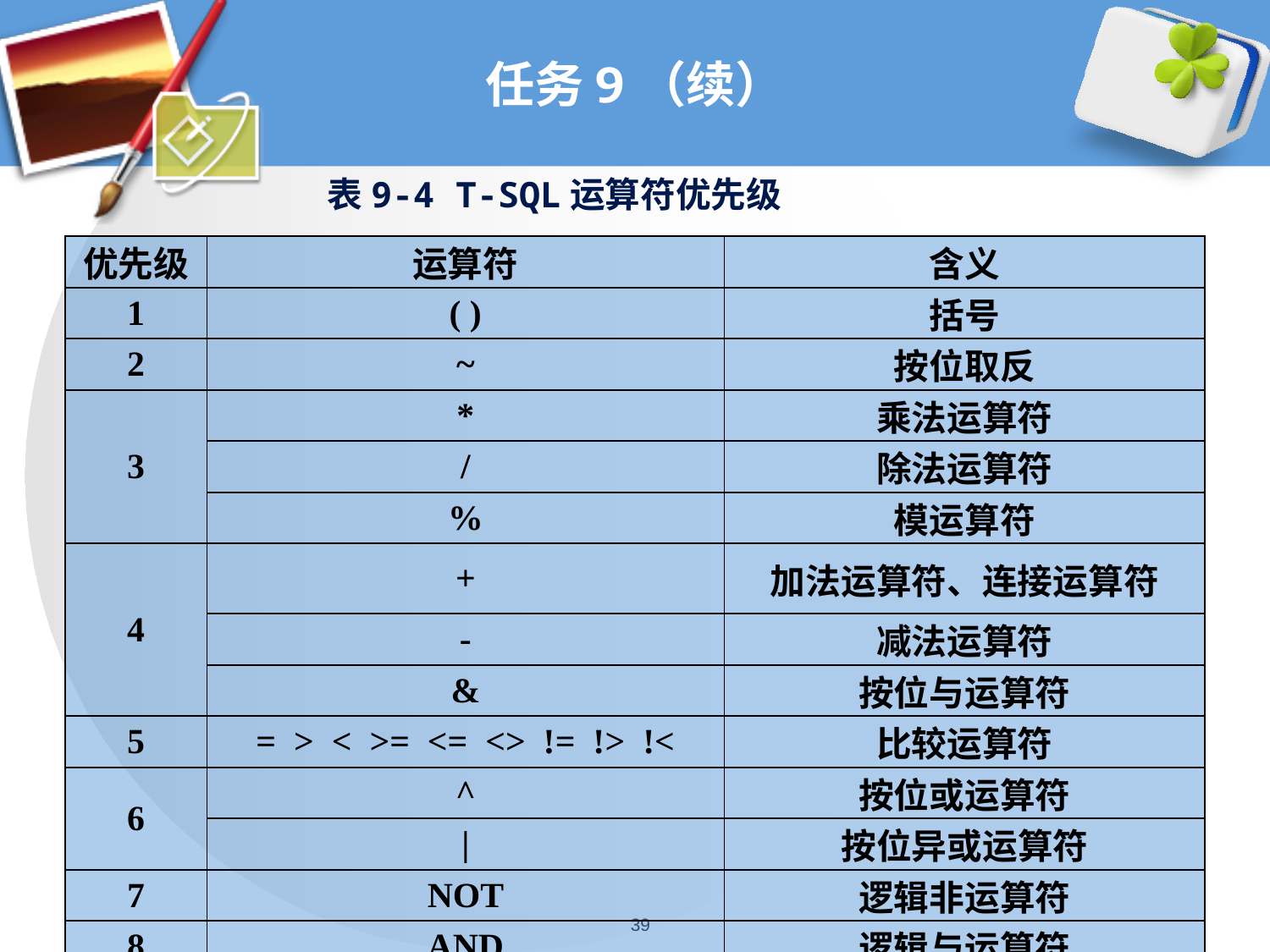

# 任务9（续）
表9-4 T-SQL运算符优先级
| 优先级 | 运算符 | 含义 |
| --- | --- | --- |
| 1 | ( ) | 括号 |
| 2 | ~ | 按位取反 |
| 3 | \* | 乘法运算符 |
|  | / | 除法运算符 |
|  | % | 模运算符 |
| 4 | + | 加法运算符、连接运算符 |
|  | - | 减法运算符 |
|  | & | 按位与运算符 |
| 5 | = > < >= <= <> != !> !< | 比较运算符 |
| 6 | ^ | 按位或运算符 |
|  | | | 按位异或运算符 |
| 7 | NOT | 逻辑非运算符 |
| 8 | AND | 逻辑与运算符 |
| 9 | OR | 逻辑或运算符 |
| 10 | = | 赋值运算符 |
39